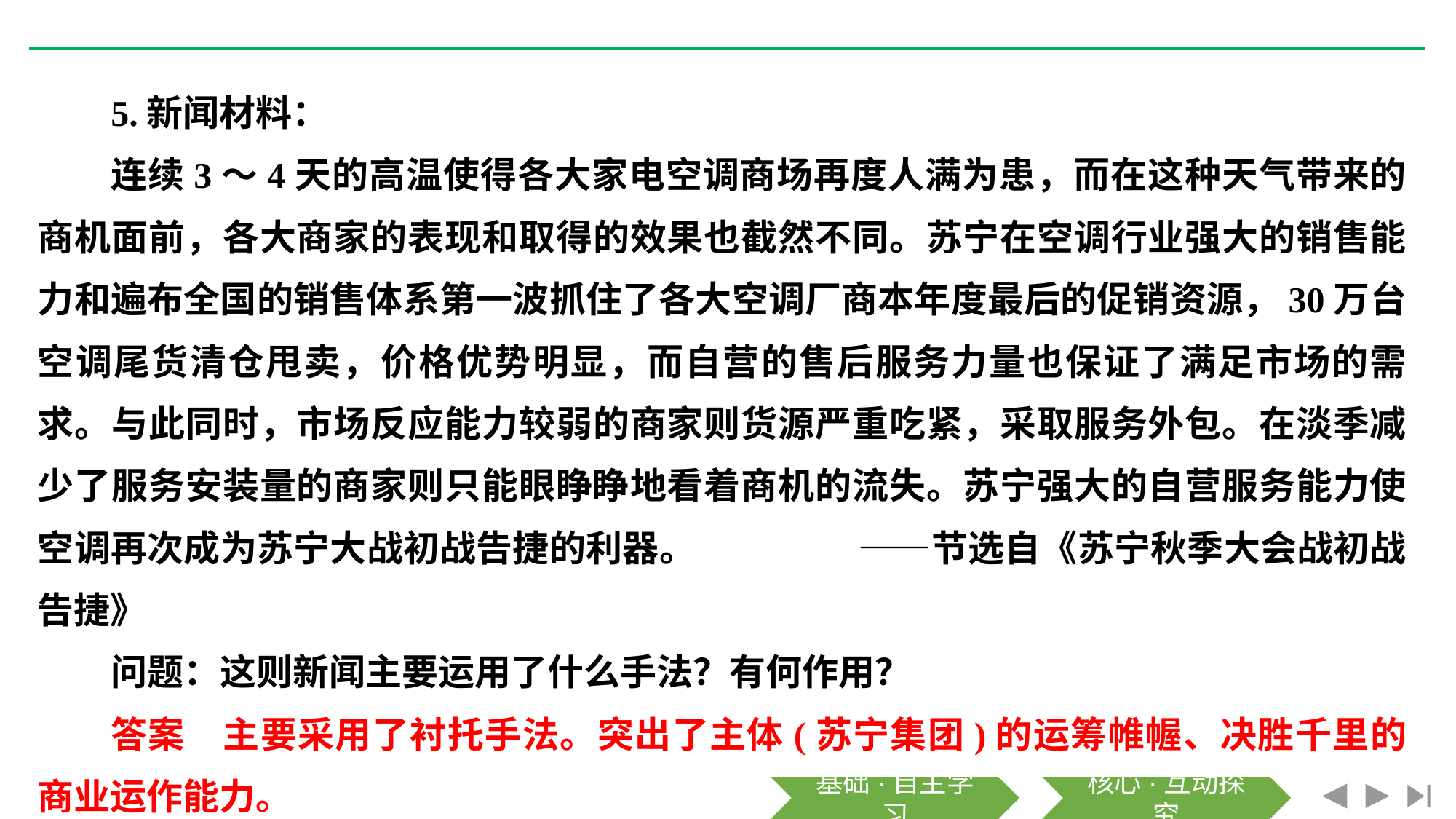

5.新闻材料：
连续3～4天的高温使得各大家电空调商场再度人满为患，而在这种天气带来的商机面前，各大商家的表现和取得的效果也截然不同。苏宁在空调行业强大的销售能力和遍布全国的销售体系第一波抓住了各大空调厂商本年度最后的促销资源，30万台空调尾货清仓甩卖，价格优势明显，而自营的售后服务力量也保证了满足市场的需求。与此同时，市场反应能力较弱的商家则货源严重吃紧，采取服务外包。在淡季减少了服务安装量的商家则只能眼睁睁地看着商机的流失。苏宁强大的自营服务能力使空调再次成为苏宁大战初战告捷的利器。	  　——节选自《苏宁秋季大会战初战告捷》
问题：这则新闻主要运用了什么手法？有何作用？
答案　主要采用了衬托手法。突出了主体(苏宁集团)的运筹帷幄、决胜千里的商业运作能力。